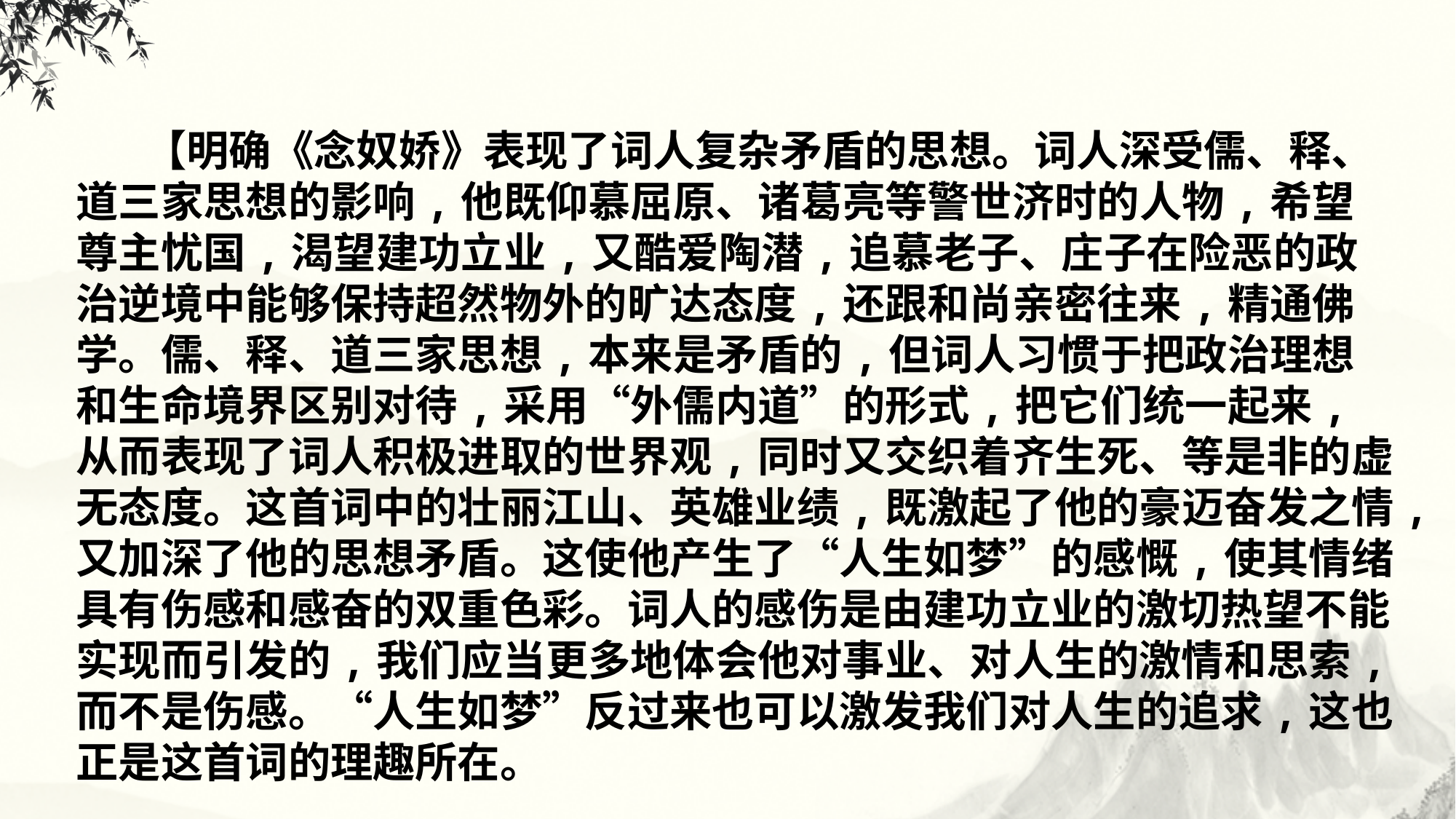

【明确《念奴娇》表现了词人复杂矛盾的思想。词人深受儒、释、道三家思想的影响,他既仰慕屈原、诸葛亮等警世济时的人物,希望尊主忧国,渴望建功立业,又酷爱陶潜,追慕老子、庄子在险恶的政治逆境中能够保持超然物外的旷达态度,还跟和尚亲密往来,精通佛学。儒、释、道三家思想,本来是矛盾的,但词人习惯于把政治理想和生命境界区别对待,采用“外儒内道”的形式,把它们统一起来,从而表现了词人积极进取的世界观,同时又交织着齐生死、等是非的虚无态度。这首词中的壮丽江山、英雄业绩,既激起了他的豪迈奋发之情,又加深了他的思想矛盾。这使他产生了“人生如梦”的感慨,使其情绪具有伤感和感奋的双重色彩。词人的感伤是由建功立业的激切热望不能实现而引发的,我们应当更多地体会他对事业、对人生的激情和思索,而不是伤感。“人生如梦”反过来也可以激发我们对人生的追求,这也正是这首词的理趣所在。